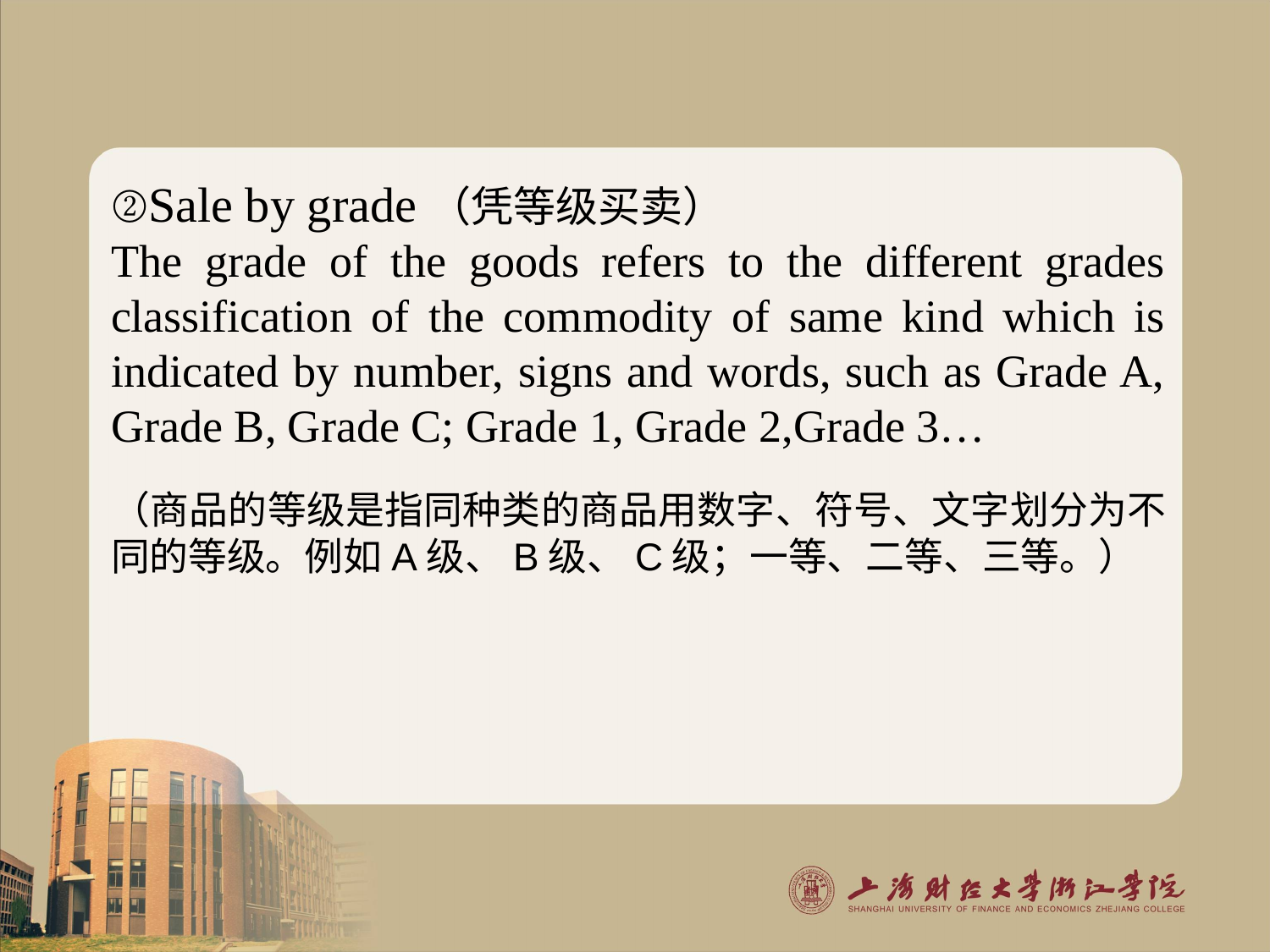

②Sale by grade（凭等级买卖）
The grade of the goods refers to the different grades classification of the commodity of same kind which is indicated by number, signs and words, such as Grade A, Grade B, Grade C; Grade 1, Grade 2,Grade 3…

（商品的等级是指同种类的商品用数字、符号、文字划分为不同的等级。例如A级、B级、C级；一等、二等、三等。）